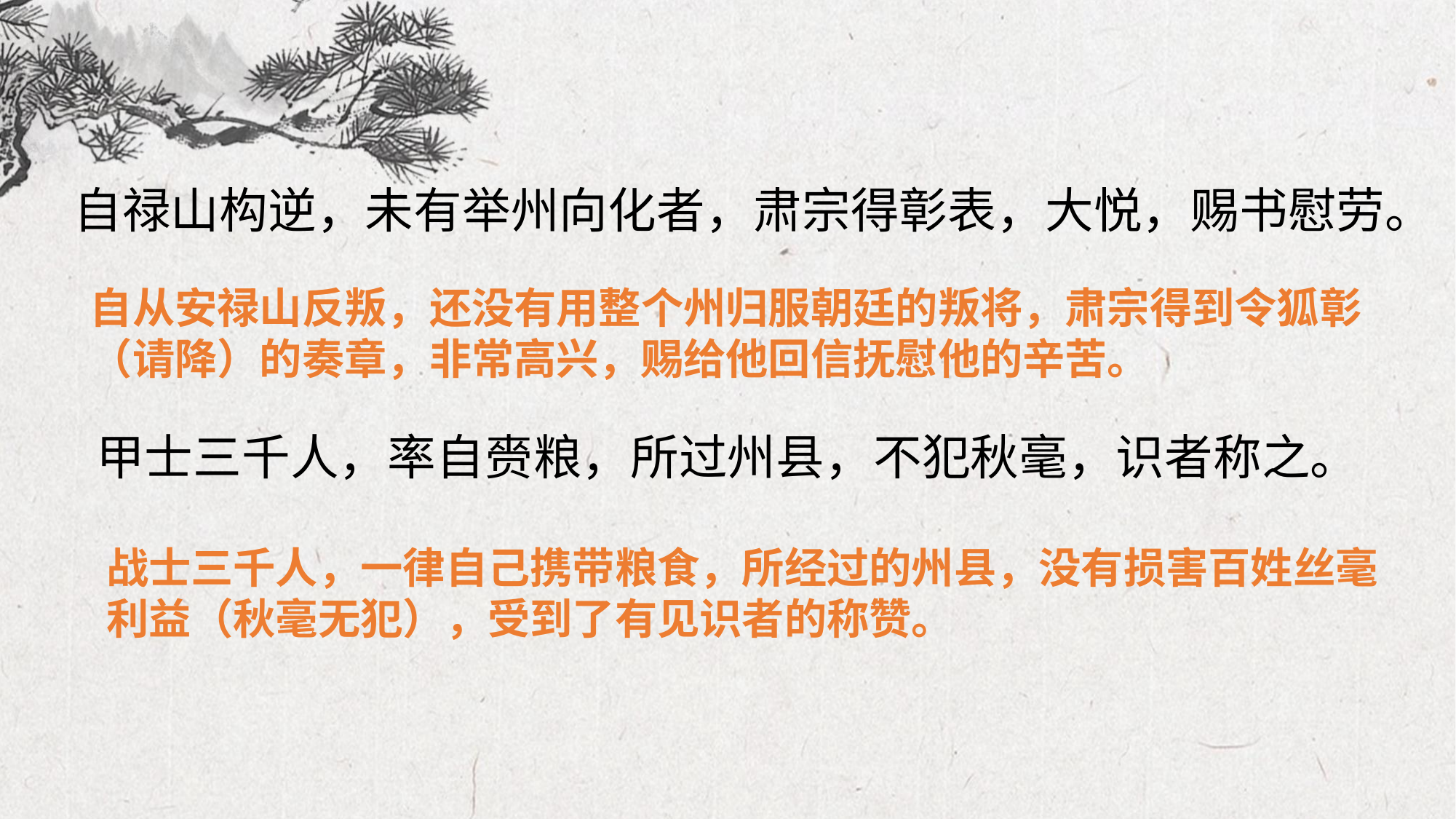

自禄山构逆，未有举州向化者，肃宗得彰表，大悦，赐书慰劳。
自从安禄山反叛，还没有用整个州归服朝廷的叛将，肃宗得到令狐彰（请降）的奏章，非常高兴，赐给他回信抚慰他的辛苦。
甲士三千人，率自赍粮，所过州县，不犯秋毫，识者称之。
战士三千人，一律自己携带粮食，所经过的州县，没有损害百姓丝毫利益（秋毫无犯），受到了有见识者的称赞。